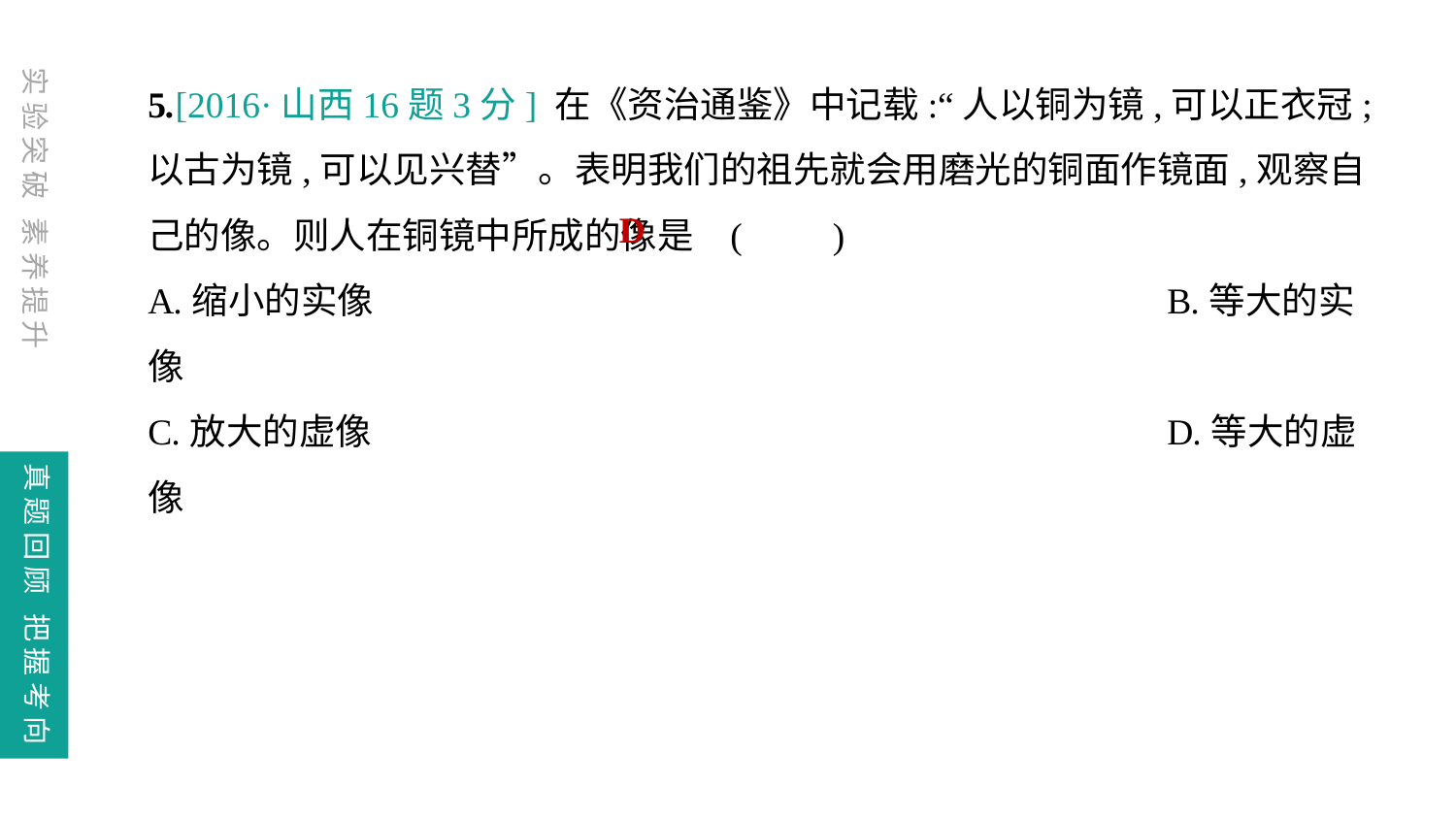

5.[2016·山西16题3分] 在《资治通鉴》中记载:“人以铜为镜,可以正衣冠;以古为镜,可以见兴替”。表明我们的祖先就会用磨光的铜面作镜面,观察自己的像。则人在铜镜中所成的像是	(　　)
A.缩小的实像						B.等大的实像
C.放大的虚像						D.等大的虚像
D